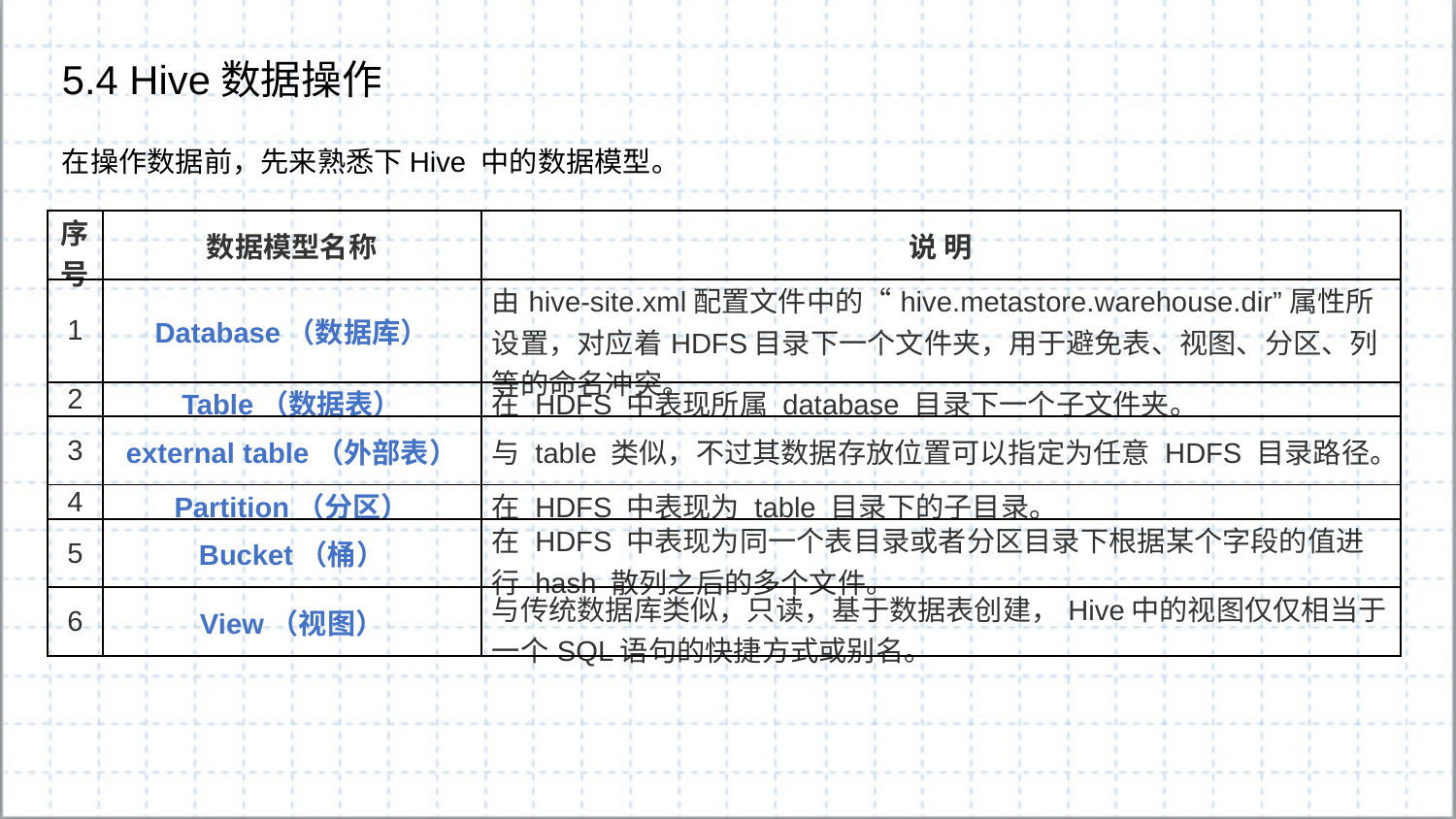

5.4 Hive数据操作
在操作数据前，先来熟悉下Hive 中的数据模型。
| 序号 | 数据模型名称 | 说 明 |
| --- | --- | --- |
| 1 | Database（数据库） | 由hive-site.xml配置文件中的“hive.metastore.warehouse.dir”属性所设置，对应着HDFS目录下一个文件夹，用于避免表、视图、分区、列等的命名冲突。 |
| 2 | Table（数据表） | 在 HDFS 中表现所属 database 目录下一个子文件夹。 |
| 3 | external table（外部表） | 与 table 类似，不过其数据存放位置可以指定为任意 HDFS 目录路径。 |
| 4 | Partition（分区） | 在 HDFS 中表现为 table 目录下的子目录。 |
| 5 | Bucket（桶） | 在 HDFS 中表现为同一个表目录或者分区目录下根据某个字段的值进行 hash 散列之后的多个文件。 |
| 6 | View（视图） | 与传统数据库类似，只读，基于数据表创建，Hive中的视图仅仅相当于一个SQL语句的快捷方式或别名。 |